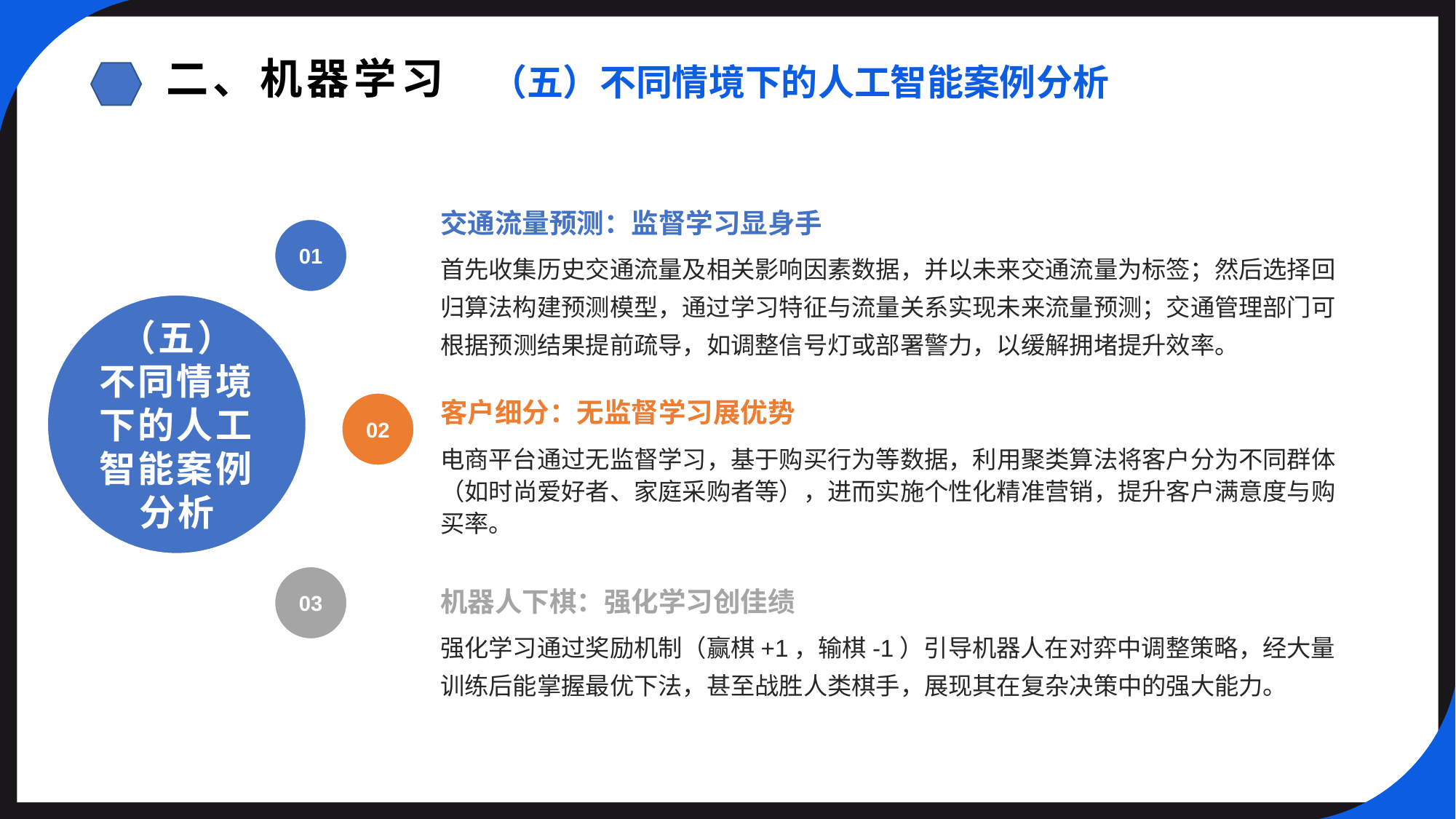

二、机器学习
（五）不同情境下的人工智能案例分析
交通流量预测：监督学习显身手

01
首先收集历史交通流量及相关影响因素数据，并以未来交通流量为标签；然后选择回归算法构建预测模型，通过学习特征与流量关系实现未来流量预测；交通管理部门可根据预测结果提前疏导，如调整信号灯或部署警力，以缓解拥堵提升效率。
（五）
不同情境下的人工智能案例分析
客户细分：无监督学习展优势
02
电商平台通过无监督学习，基于购买行为等数据，利用聚类算法将客户分为不同群体（如时尚爱好者、家庭采购者等），进而实施个性化精准营销，提升客户满意度与购买率。
机器人下棋：强化学习创佳绩
03
强化学习通过奖励机制（赢棋+1，输棋-1）引导机器人在对弈中调整策略，经大量训练后能掌握最优下法，甚至战胜人类棋手，展现其在复杂决策中的强大能力。